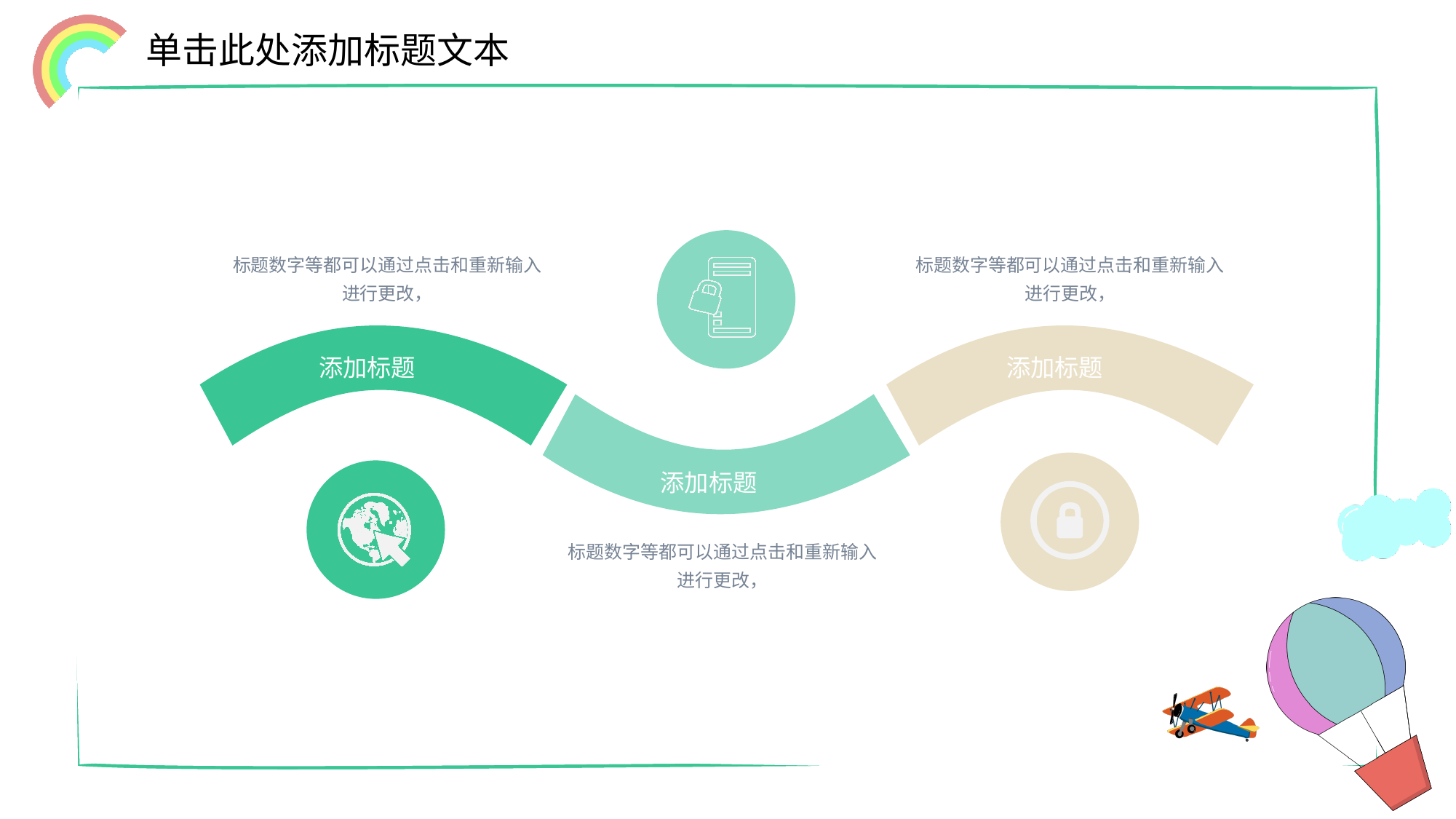

单击此处添加标题文本

标题数字等都可以通过点击和重新输入进行更改，
标题数字等都可以通过点击和重新输入进行更改，

添加标题
添加标题

添加标题

标题数字等都可以通过点击和重新输入进行更改，